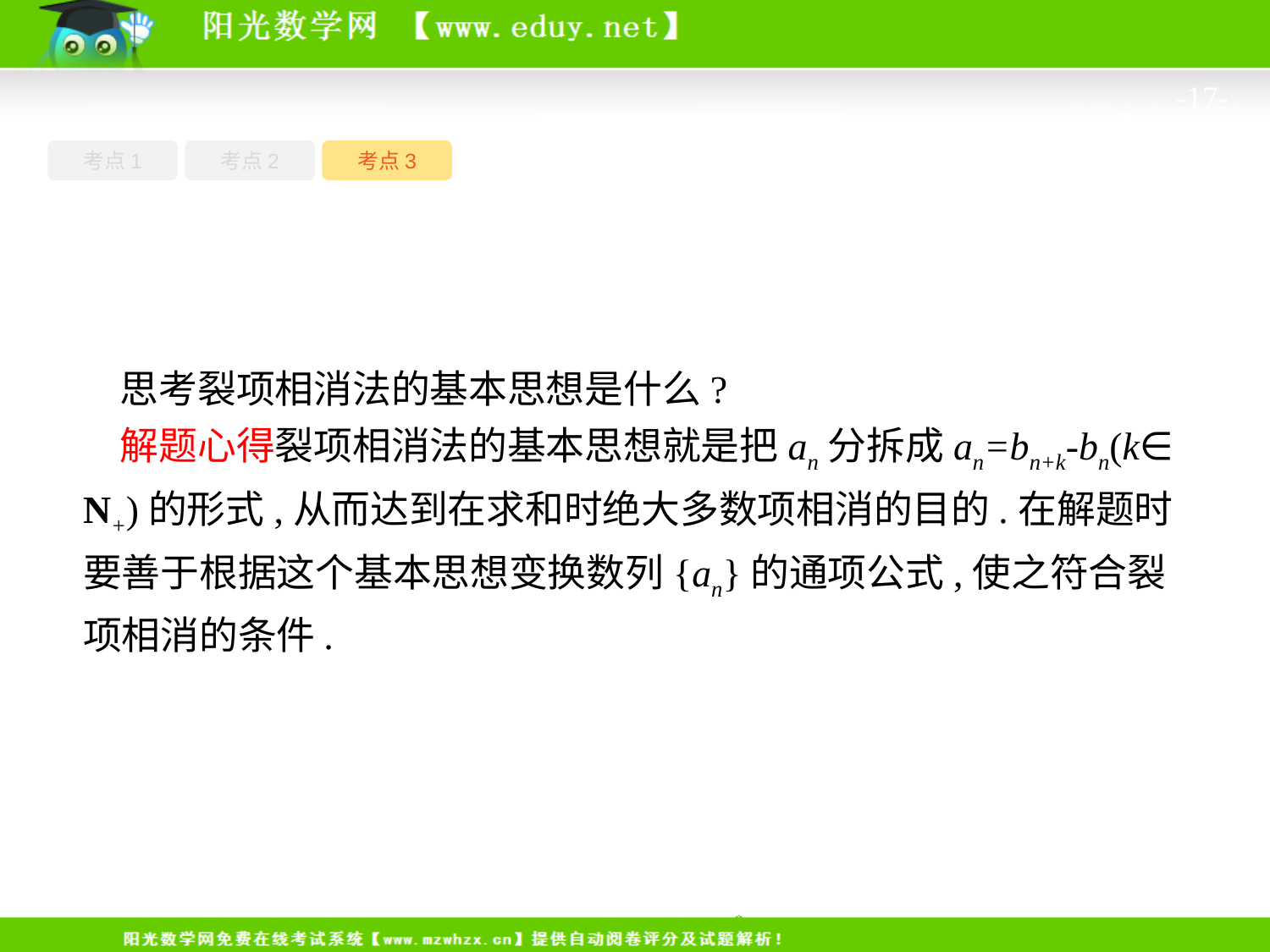

-17-
考点1
考点3
考点2
思考裂项相消法的基本思想是什么?
解题心得裂项相消法的基本思想就是把an分拆成an=bn+k-bn(k∈ N+)的形式,从而达到在求和时绝大多数项相消的目的.在解题时要善于根据这个基本思想变换数列{an}的通项公式,使之符合裂项相消的条件.